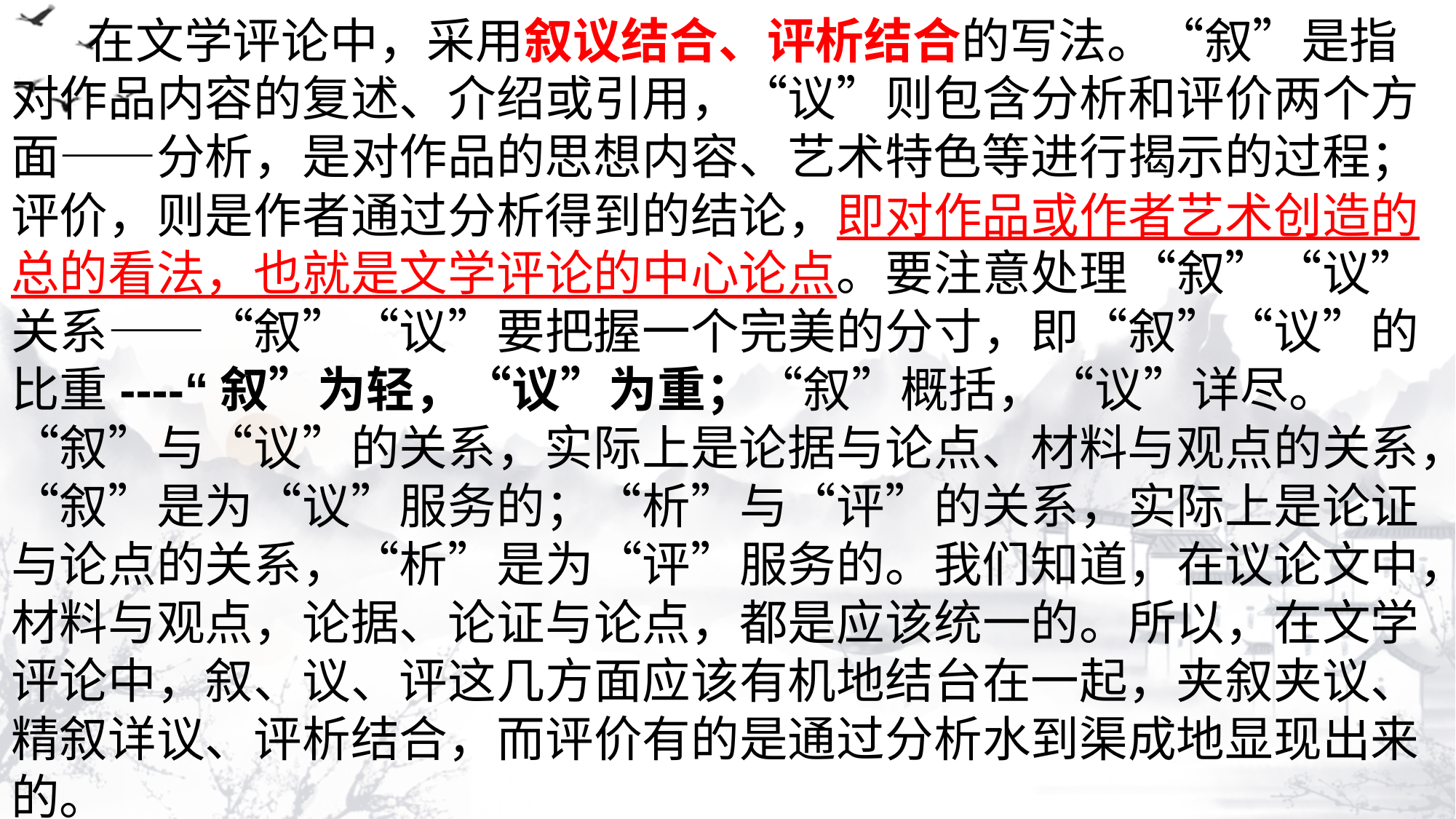

在文学评论中，采用叙议结合、评析结合的写法。“叙”是指对作品内容的复述、介绍或引用，“议”则包含分析和评价两个方面——分析，是对作品的思想内容、艺术特色等进行揭示的过程；评价，则是作者通过分析得到的结论，即对作品或作者艺术创造的总的看法，也就是文学评论的中心论点。要注意处理“叙”“议”关系——“叙”“议”要把握一个完美的分寸，即“叙”“议”的比重----“叙”为轻，“议”为重；“叙”概括，“议”详尽。“叙”与“议”的关系，实际上是论据与论点、材料与观点的关系，“叙”是为“议”服务的；“析”与“评”的关系，实际上是论证与论点的关系，“析”是为“评”服务的。我们知道，在议论文中，材料与观点，论据、论证与论点，都是应该统一的。所以，在文学评论中，叙、议、评这几方面应该有机地结台在一起，夹叙夹议、精叙详议、评析结合，而评价有的是通过分析水到渠成地显现出来的。